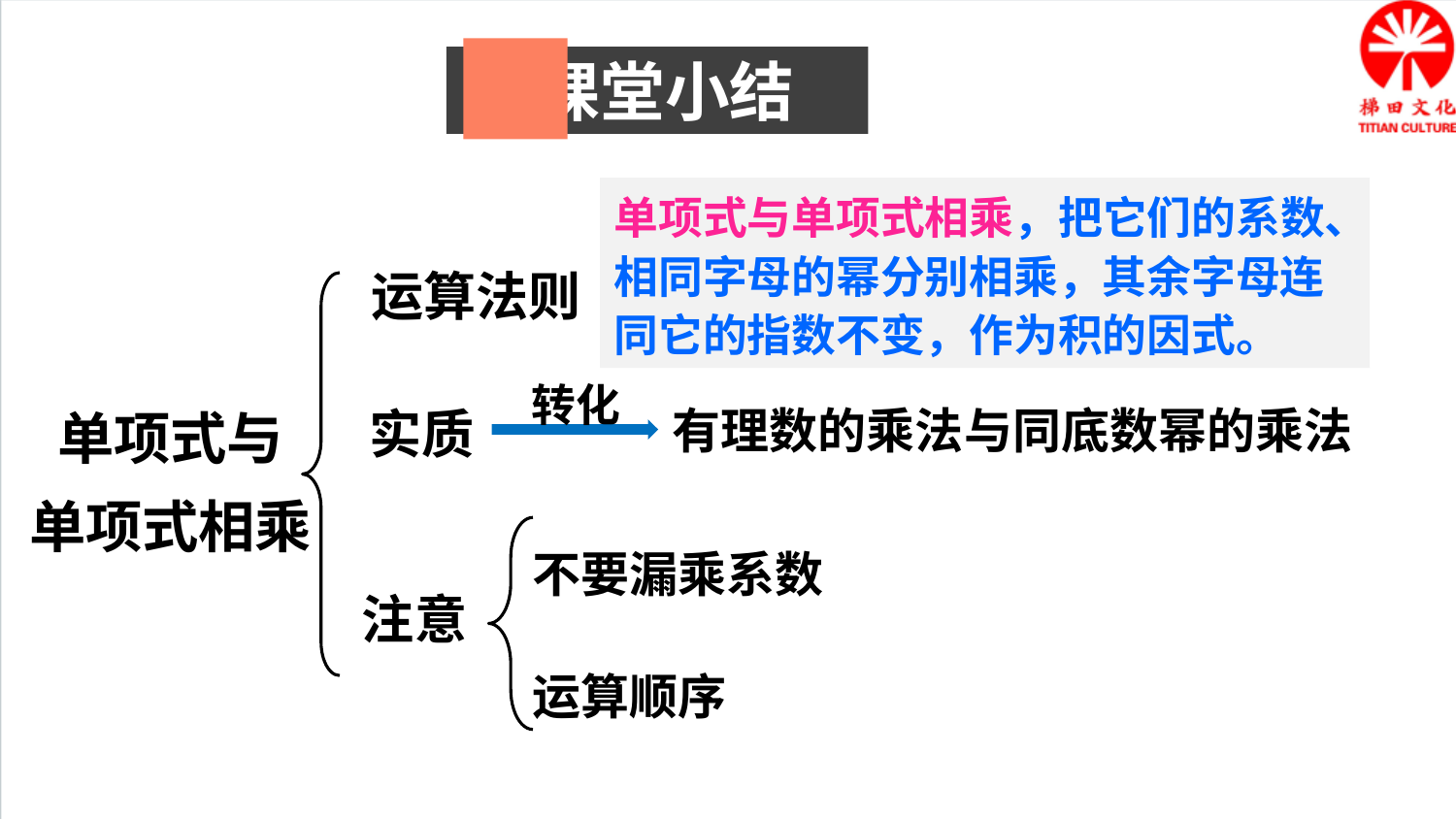

课堂小结
单项式与单项式相乘，把它们的系数、相同字母的幂分别相乘，其余字母连同它的指数不变，作为积的因式。
运算法则

单项式与
单项式相乘
转化

有理数的乘法与同底数幂的乘法
实质

注意
不要漏乘系数
运算顺序